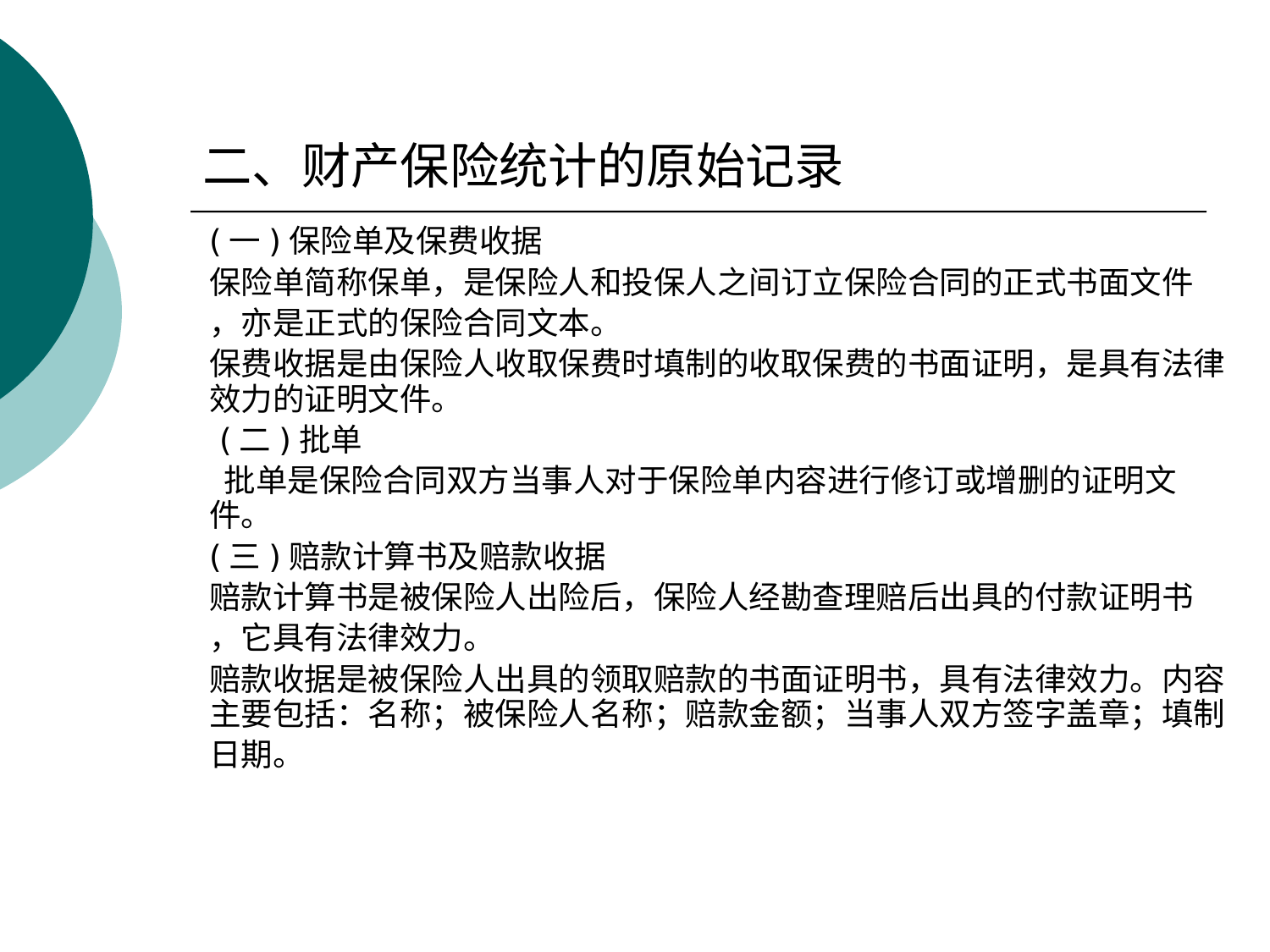

# 二、财产保险统计的原始记录
(一)保险单及保费收据
保险单简称保单，是保险人和投保人之间订立保险合同的正式书面文件
，亦是正式的保险合同文本。
保费收据是由保险人收取保费时填制的收取保费的书面证明，是具有法律效力的证明文件。
 (二)批单
 批单是保险合同双方当事人对于保险单内容进行修订或增删的证明文件。
(三)赔款计算书及赔款收据
赔款计算书是被保险人出险后，保险人经勘查理赔后出具的付款证明书
，它具有法律效力。
赔款收据是被保险人出具的领取赔款的书面证明书，具有法律效力。内容主要包括：名称；被保险人名称；赔款金额；当事人双方签字盖章；填制
日期。